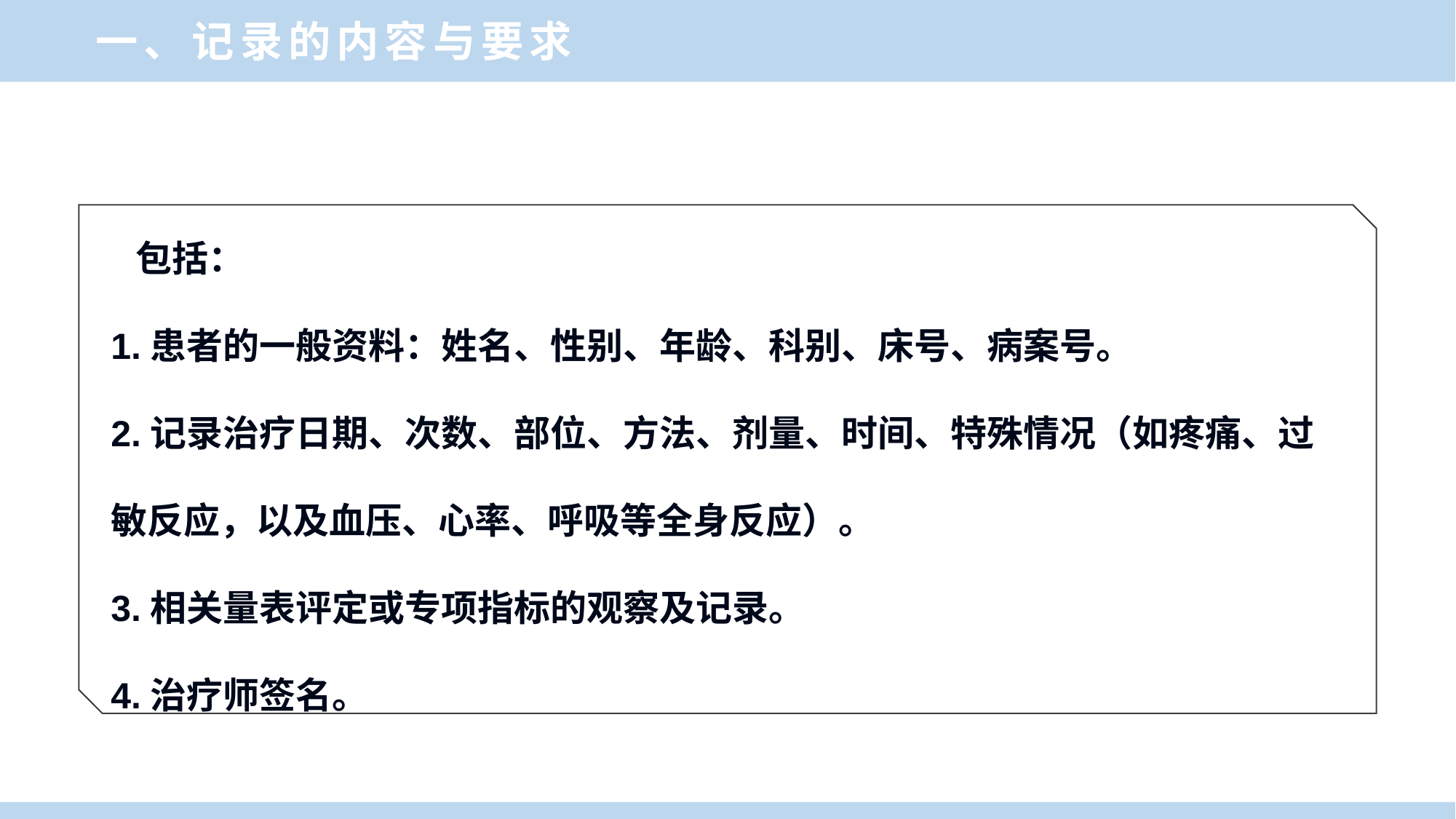

一、记录的内容与要求
  包括：
1.患者的一般资料：姓名、性别、年龄、科别、床号、病案号。
2.记录治疗日期、次数、部位、方法、剂量、时间、特殊情况（如疼痛、过敏反应，以及血压、心率、呼吸等全身反应）。
3.相关量表评定或专项指标的观察及记录。
4.治疗师签名。